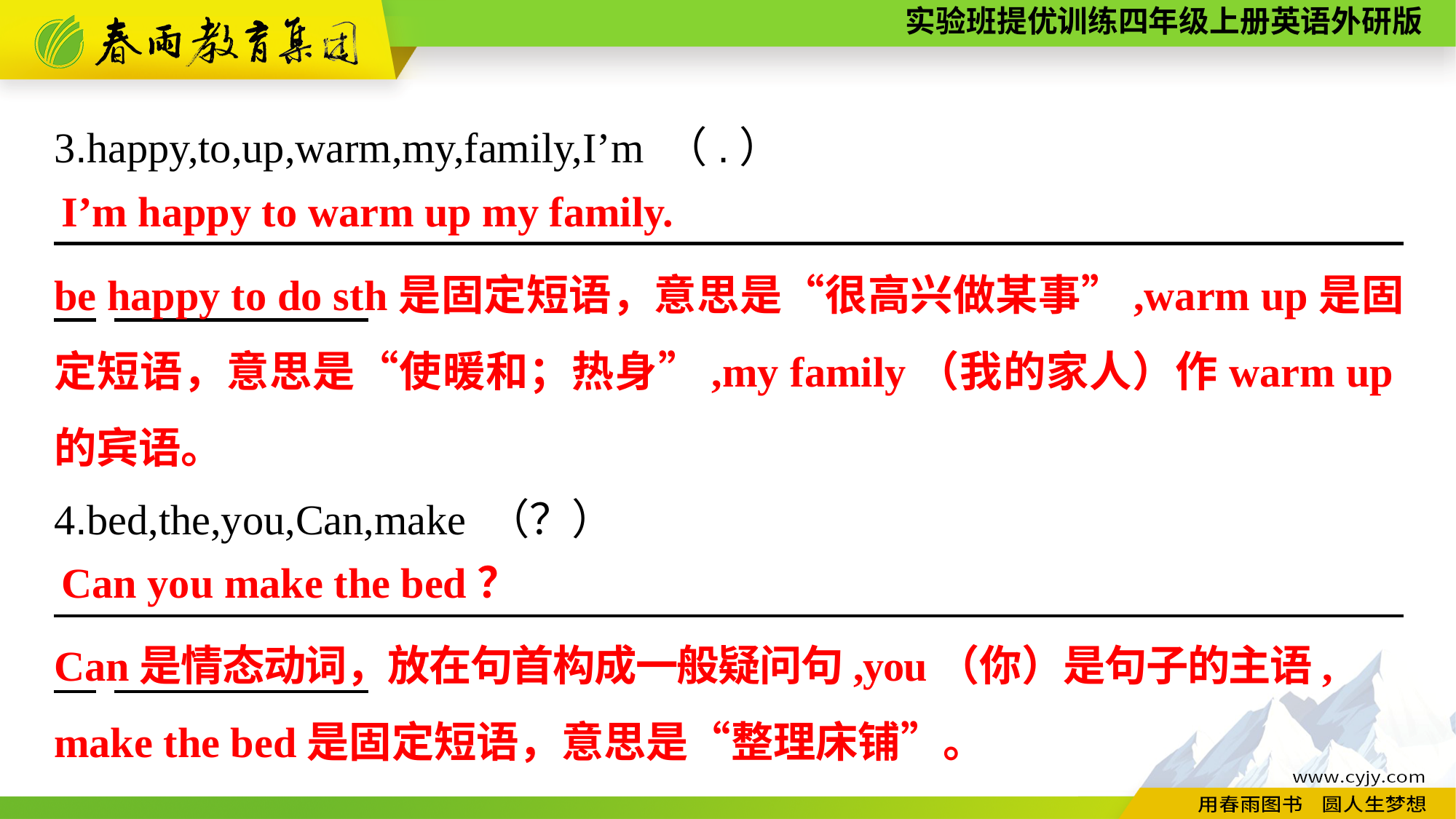

3.happy,to,up,warm,my,family,I’m （.）
　　　　　　　　　　　　　　　　　　　　　　　　　　　　　　  　.
I’m happy to warm up my family.
be happy to do sth是固定短语，意思是“很高兴做某事”,warm up是固定短语，意思是“使暖和；热身”,my family（我的家人）作warm up的宾语。
4.bed,the,you,Can,make （？）
　　　　　　　　　　　　　　　　　　　　　　　　　　　　　　  　.
Can you make the bed？
Can是情态动词，放在句首构成一般疑问句,you（你）是句子的主语,
make the bed是固定短语，意思是“整理床铺”。